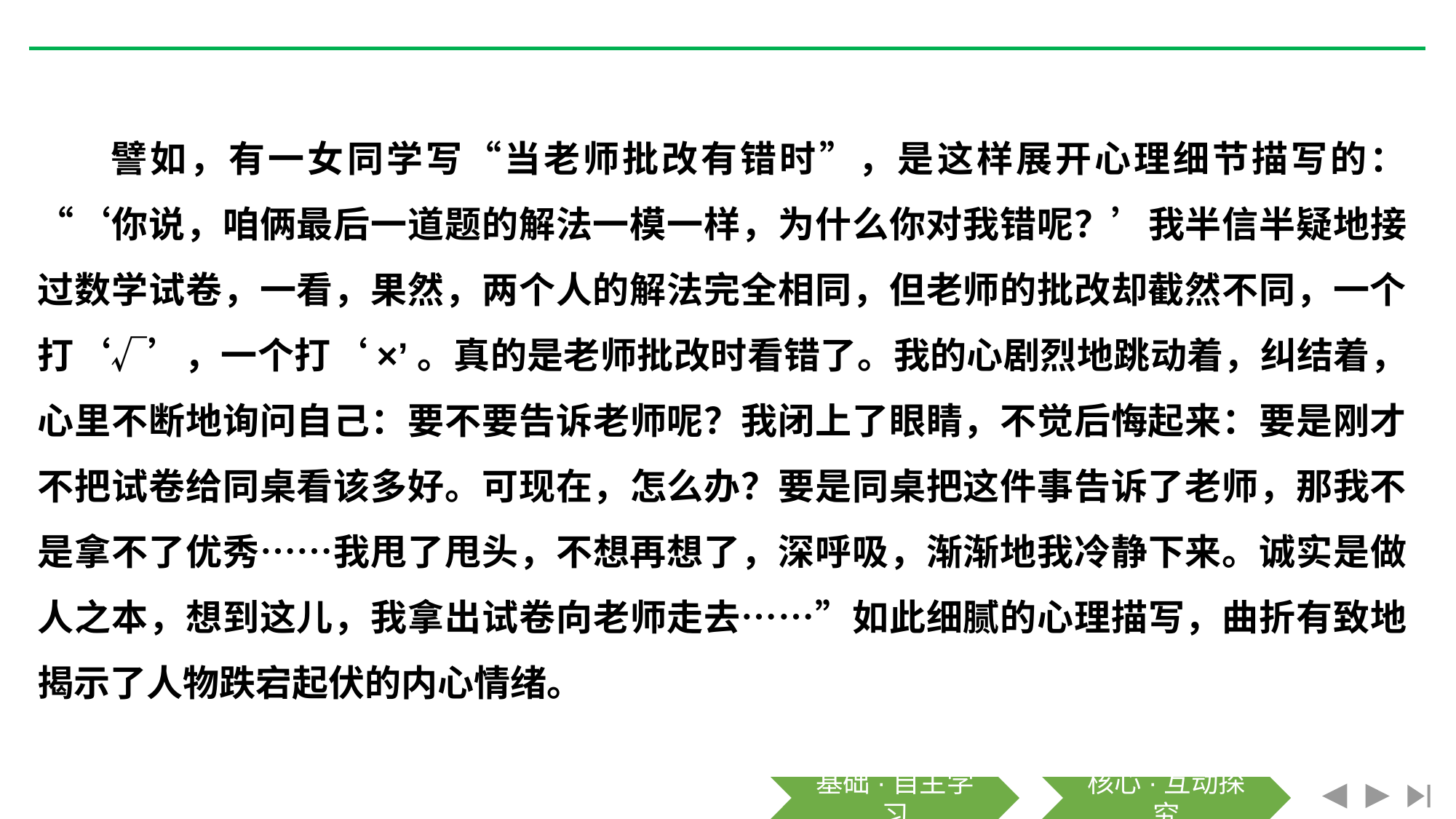

譬如，有一女同学写“当老师批改有错时”，是这样展开心理细节描写的：“‘你说，咱俩最后一道题的解法一模一样，为什么你对我错呢？’我半信半疑地接过数学试卷，一看，果然，两个人的解法完全相同，但老师的批改却截然不同，一个打‘√’，一个打‘×’。真的是老师批改时看错了。我的心剧烈地跳动着，纠结着，心里不断地询问自己：要不要告诉老师呢？我闭上了眼睛，不觉后悔起来：要是刚才不把试卷给同桌看该多好。可现在，怎么办？要是同桌把这件事告诉了老师，那我不是拿不了优秀……我甩了甩头，不想再想了，深呼吸，渐渐地我冷静下来。诚实是做人之本，想到这儿，我拿出试卷向老师走去……”如此细腻的心理描写，曲折有致地揭示了人物跌宕起伏的内心情绪。